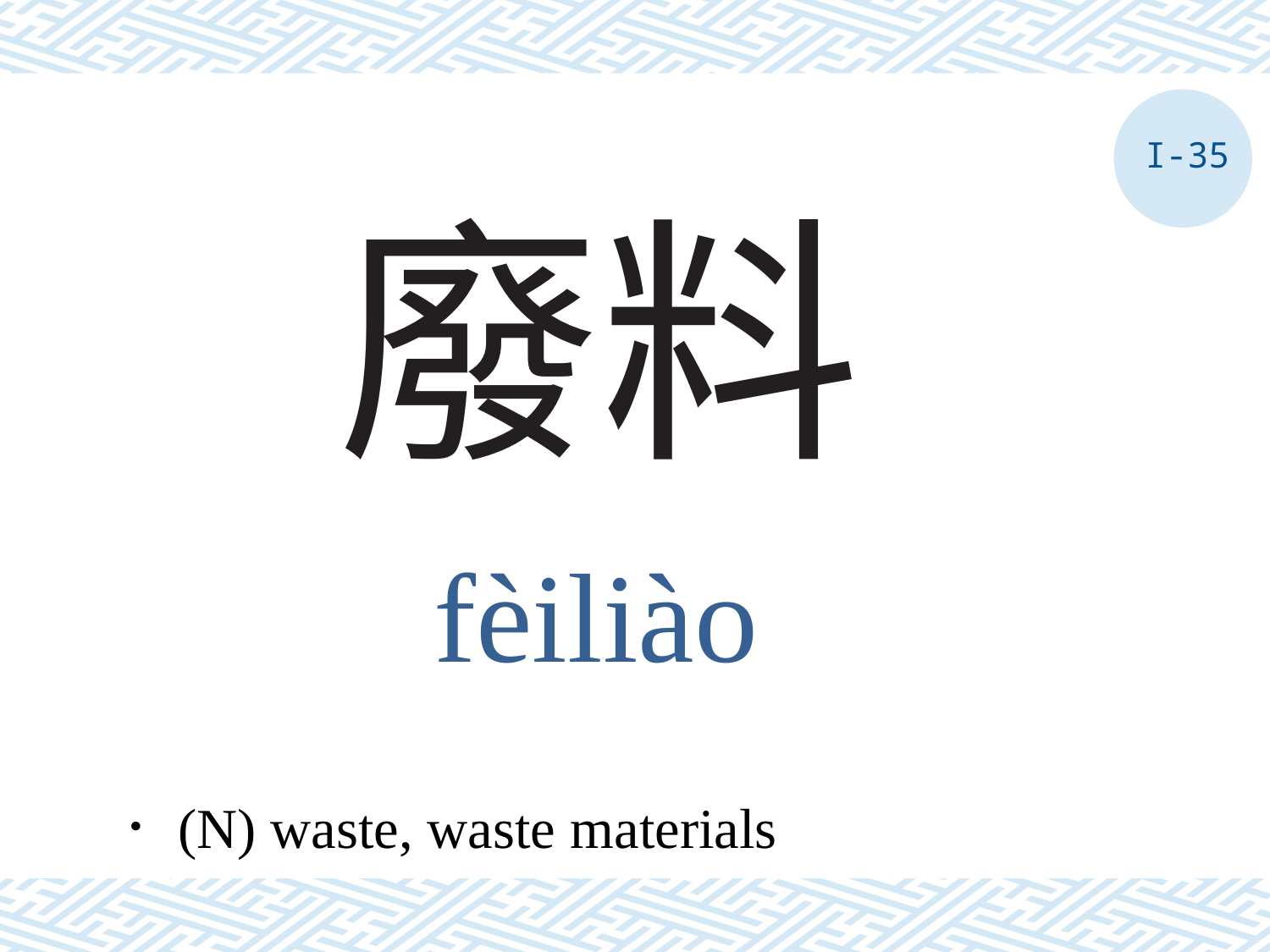

I-35

# 廢料
fèiliào
．(N) waste, waste materials